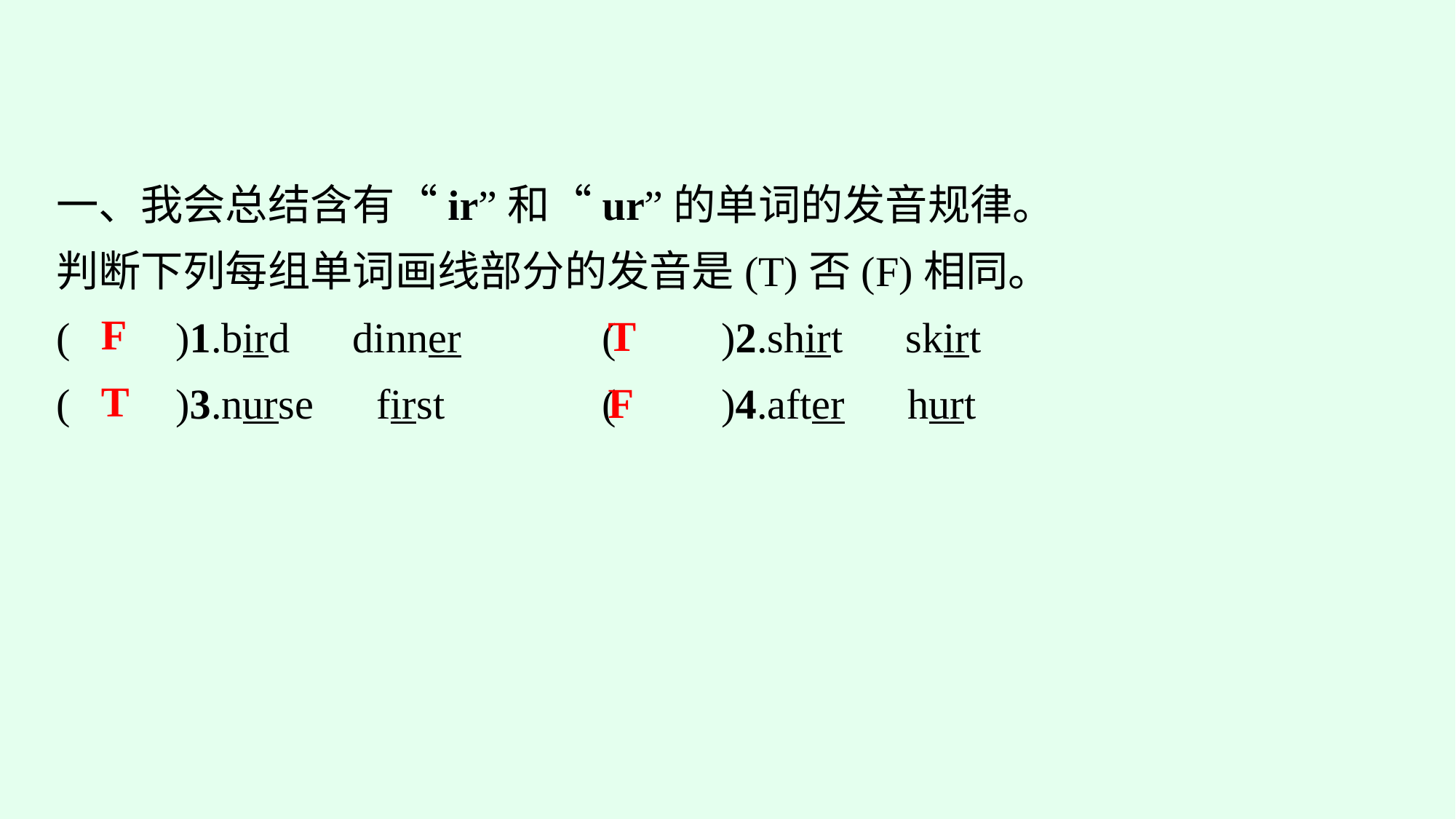

一、我会总结含有“ir”和“ur”的单词的发音规律。
判断下列每组单词画线部分的发音是(T)否(F)相同。
(　　)1.bird　dinner		(　　)2.shirt　skirt
(　　)3.nurse　first		(　　)4.after　hurt
F
T
T
F